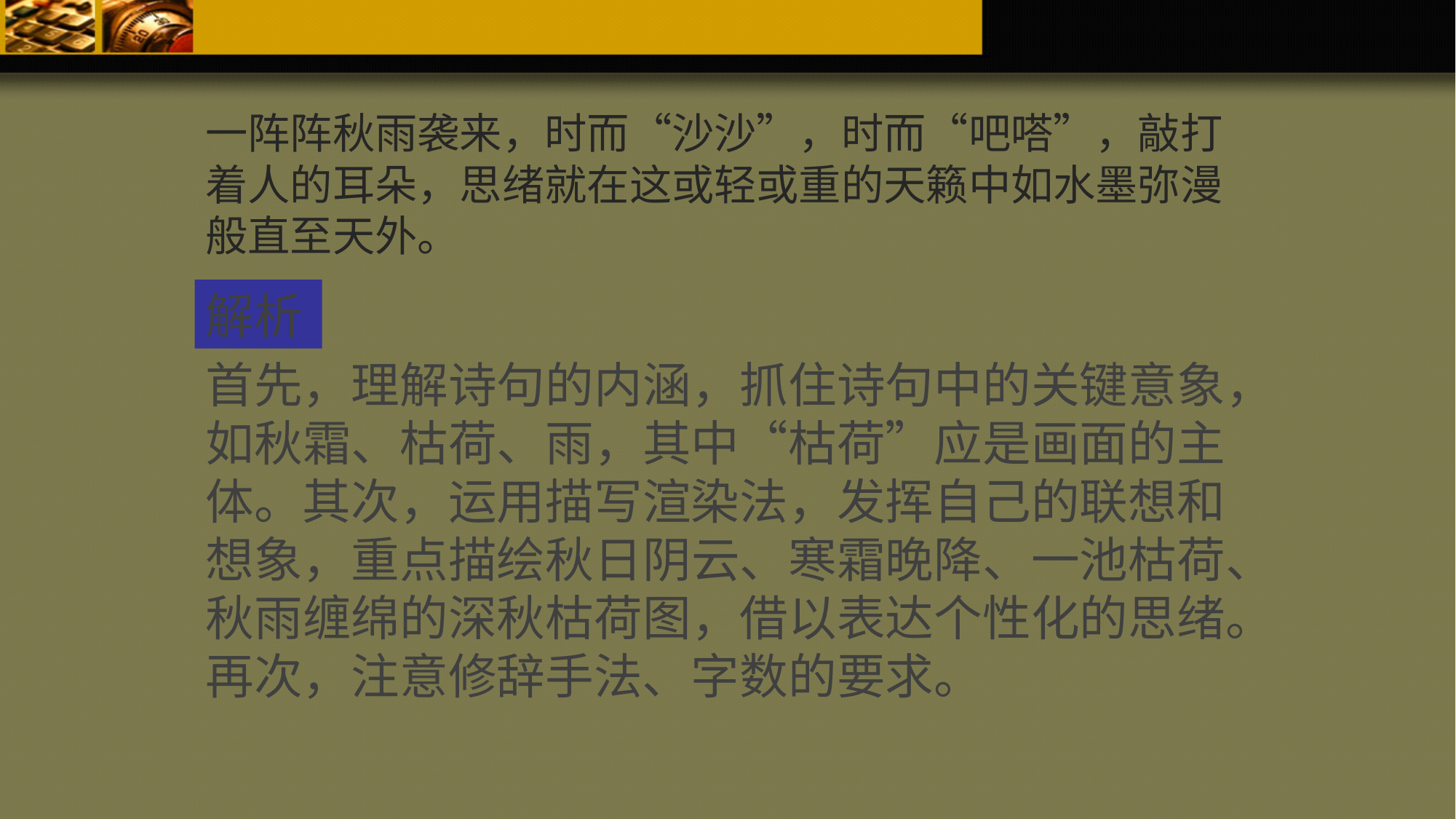

一阵阵秋雨袭来，时而“沙沙”，时而“吧嗒”，敲打着人的耳朵，思绪就在这或轻或重的天籁中如水墨弥漫般直至天外。
解析
首先，理解诗句的内涵，抓住诗句中的关键意象，如秋霜、枯荷、雨，其中“枯荷”应是画面的主体。其次，运用描写渲染法，发挥自己的联想和想象，重点描绘秋日阴云、寒霜晚降、一池枯荷、秋雨缠绵的深秋枯荷图，借以表达个性化的思绪。再次，注意修辞手法、字数的要求。